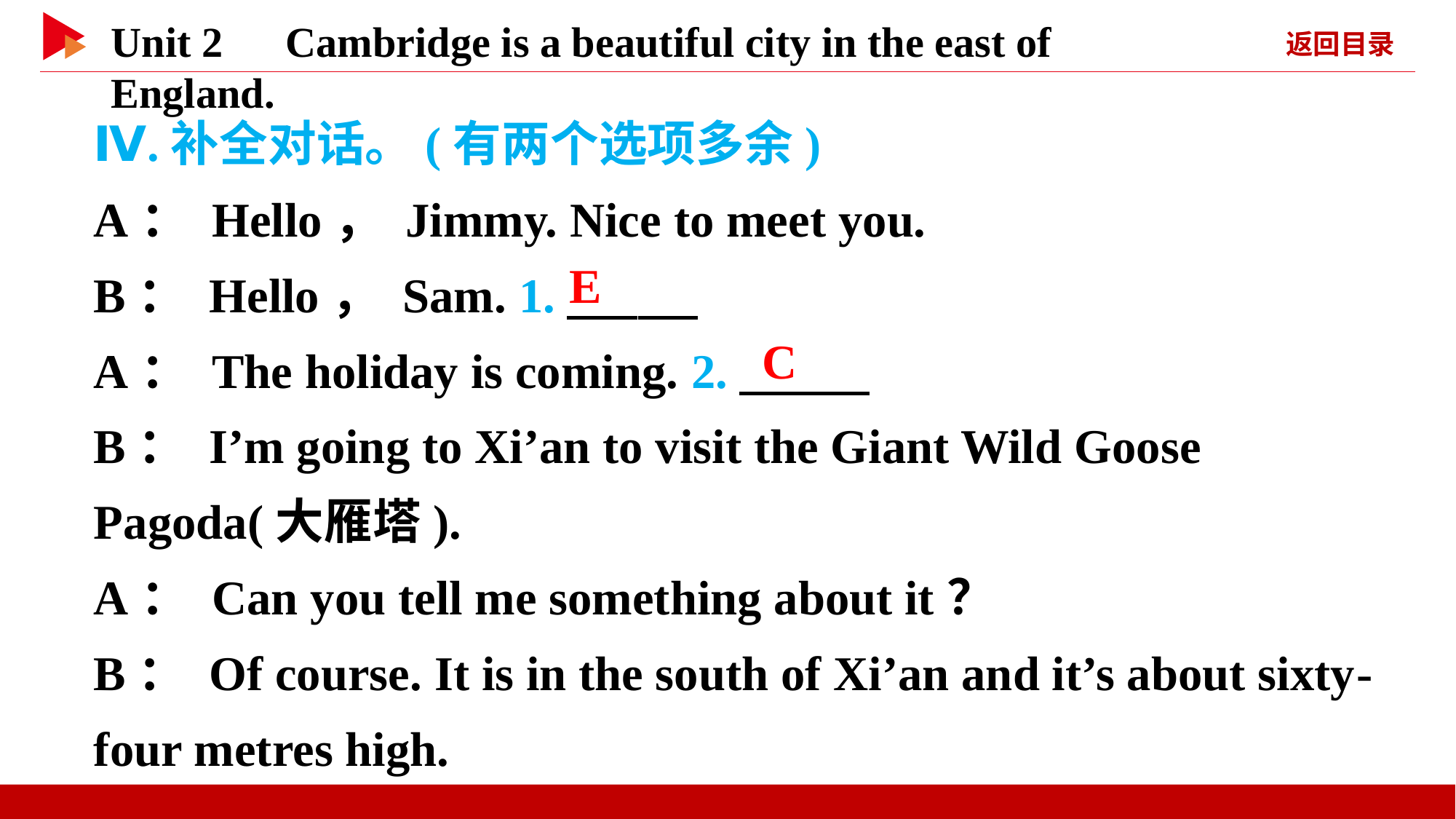

Ⅳ.补全对话。(有两个选项多余)
A： Hello， Jimmy. Nice to meet you.
B： Hello， Sam. 1.
A： The holiday is coming. 2.
B： I’m going to Xi’an to visit the Giant Wild Goose Pagoda(大雁塔).
A： Can you tell me something about it？
B： Of course. It is in the south of Xi’an and it’s about sixty-four metres high.
　E
　C